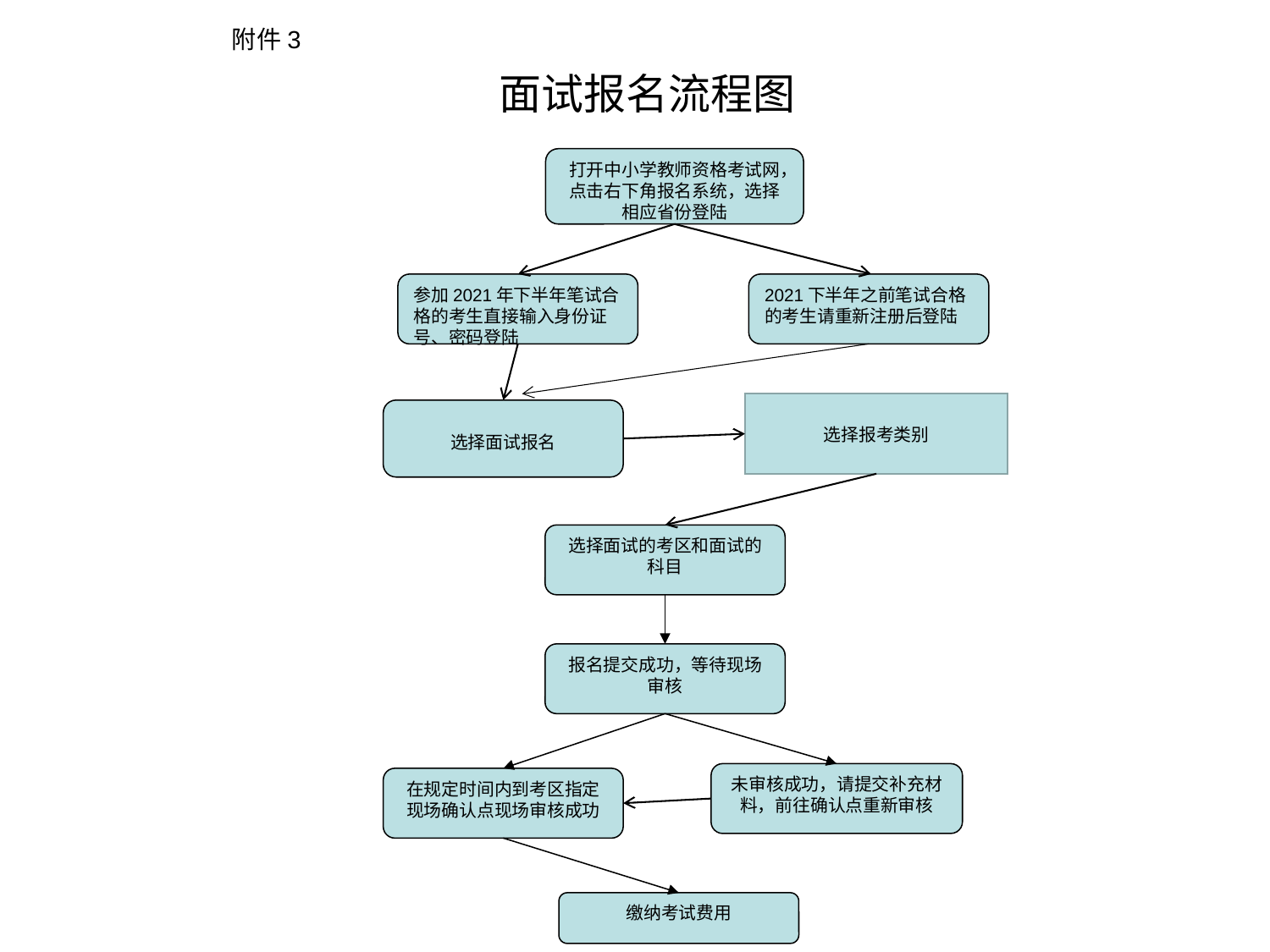

附件3
面试报名流程图
打开中小学教师资格考试网，点击右下角报名系统，选择相应省份登陆
参加2021年下半年笔试合格的考生直接输入身份证号、密码登陆
2021下半年之前笔试合格的考生请重新注册后登陆

选择面试报名
选择面试的考区和面试的科目
报名提交成功，等待现场审核
未审核成功，请提交补充材料，前往确认点重新审核
在规定时间内到考区指定现场确认点现场审核成功
缴纳考试费用
选择报考类别